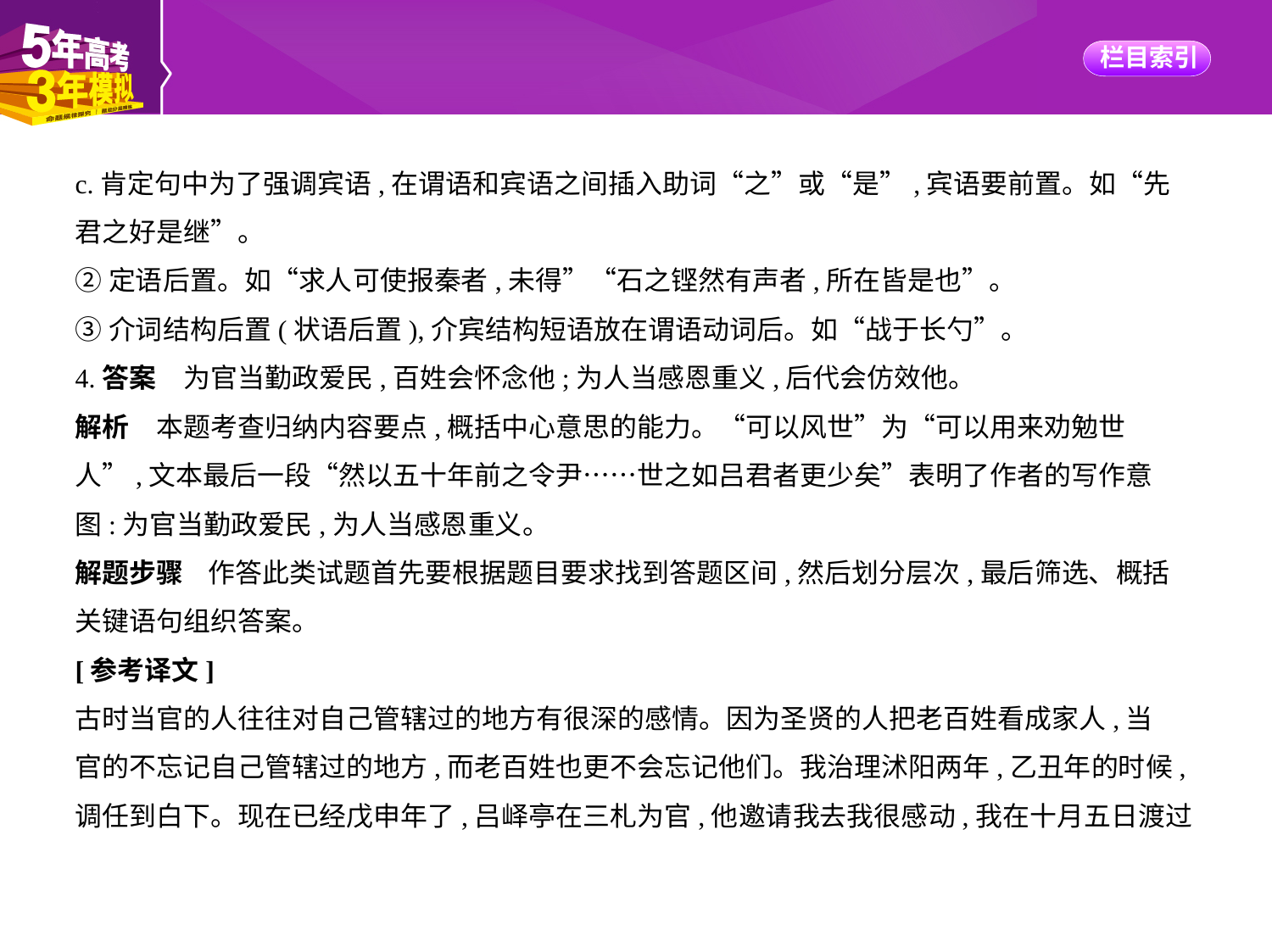

c.肯定句中为了强调宾语,在谓语和宾语之间插入助词“之”或“是”,宾语要前置。如“先
君之好是继”。
②定语后置。如“求人可使报秦者,未得”“石之铿然有声者,所在皆是也”。
③介词结构后置(状语后置),介宾结构短语放在谓语动词后。如“战于长勺”。
4.答案　为官当勤政爱民,百姓会怀念他;为人当感恩重义,后代会仿效他。
解析　本题考查归纳内容要点,概括中心意思的能力。“可以风世”为“可以用来劝勉世
人”,文本最后一段“然以五十年前之令尹……世之如吕君者更少矣”表明了作者的写作意
图:为官当勤政爱民,为人当感恩重义。
解题步骤    作答此类试题首先要根据题目要求找到答题区间,然后划分层次,最后筛选、概括
关键语句组织答案。
[参考译文]
古时当官的人往往对自己管辖过的地方有很深的感情。因为圣贤的人把老百姓看成家人,当
官的不忘记自己管辖过的地方,而老百姓也更不会忘记他们。我治理沭阳两年,乙丑年的时候,
调任到白下。现在已经戊申年了,吕峄亭在三札为官,他邀请我去我很感动,我在十月五日渡过